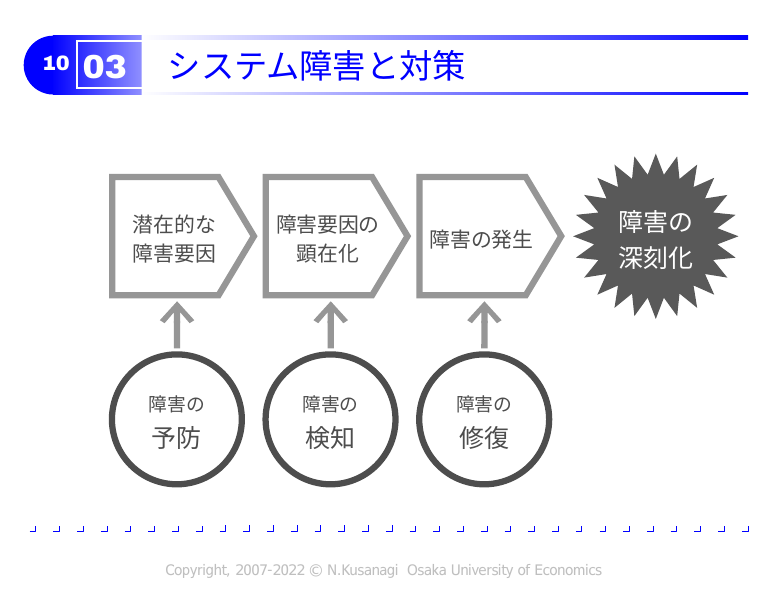

# 03   システム障害と対策
障害の
深刻化
潜在的な
障害要因
障害要因の
顕在化
障害の発生

障害の
予防
障害の
検知
障害の
修復